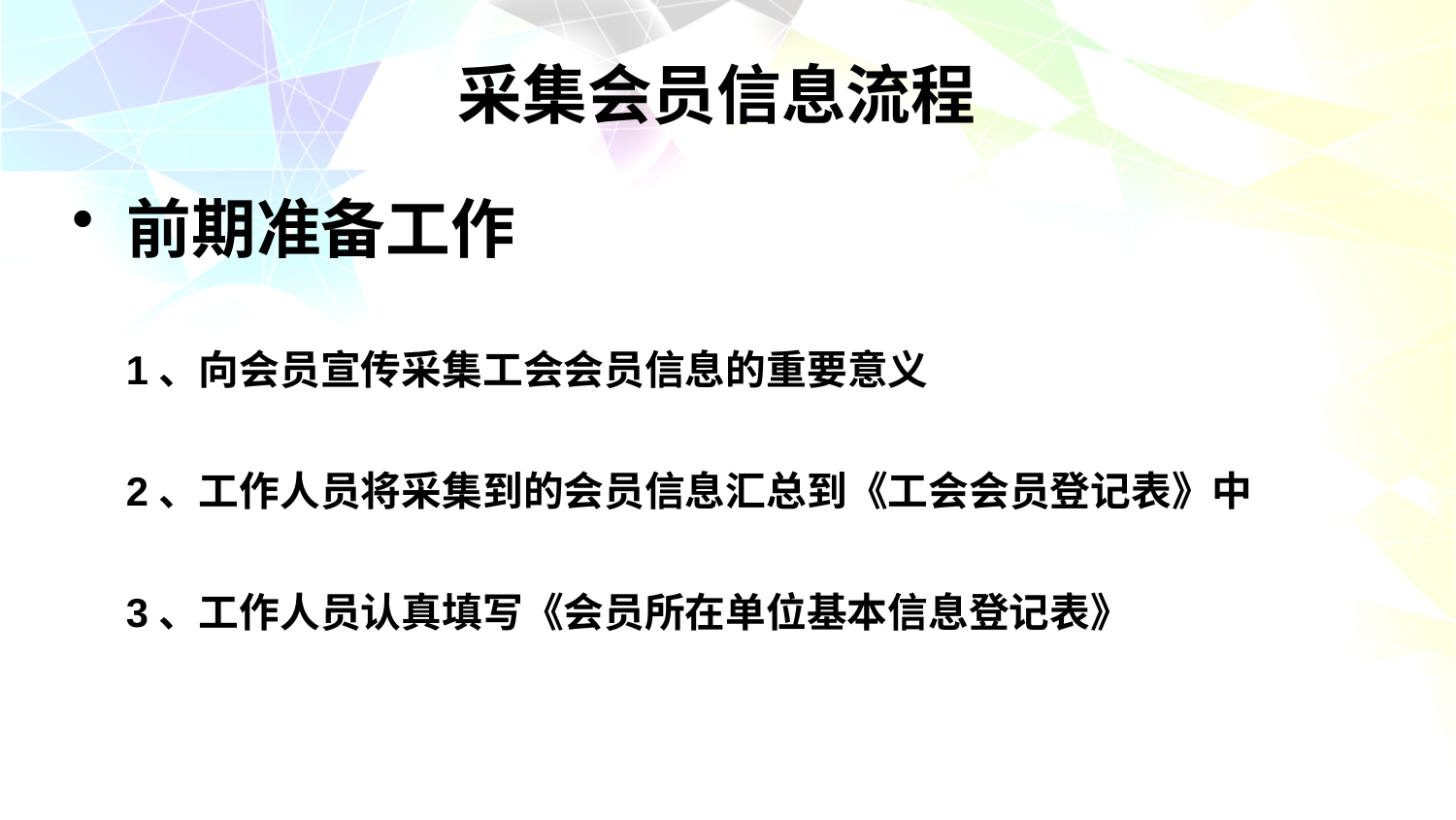

# 采集会员信息流程
前期准备工作
1、向会员宣传采集工会会员信息的重要意义
2、工作人员将采集到的会员信息汇总到《工会会员登记表》中
3、工作人员认真填写《会员所在单位基本信息登记表》